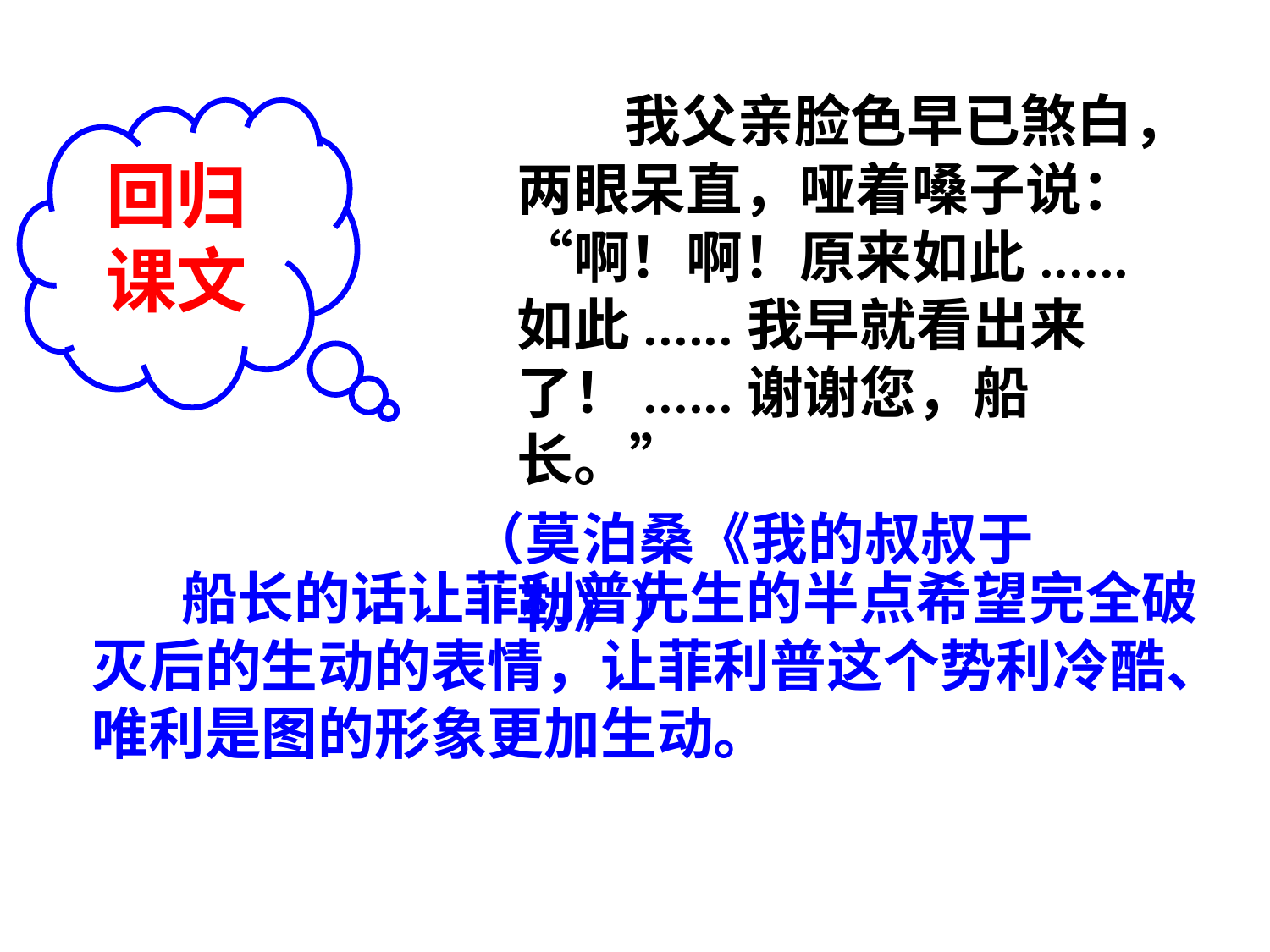

我父亲脸色早已煞白，两眼呆直，哑着嗓子说：“啊！啊！原来如此......如此......我早就看出来了！......谢谢您，船长。”
（莫泊桑《我的叔叔于勒》）

回归课文
   船长的话让菲利普先生的半点希望完全破灭后的生动的表情，让菲利普这个势利冷酷、唯利是图的形象更加生动。